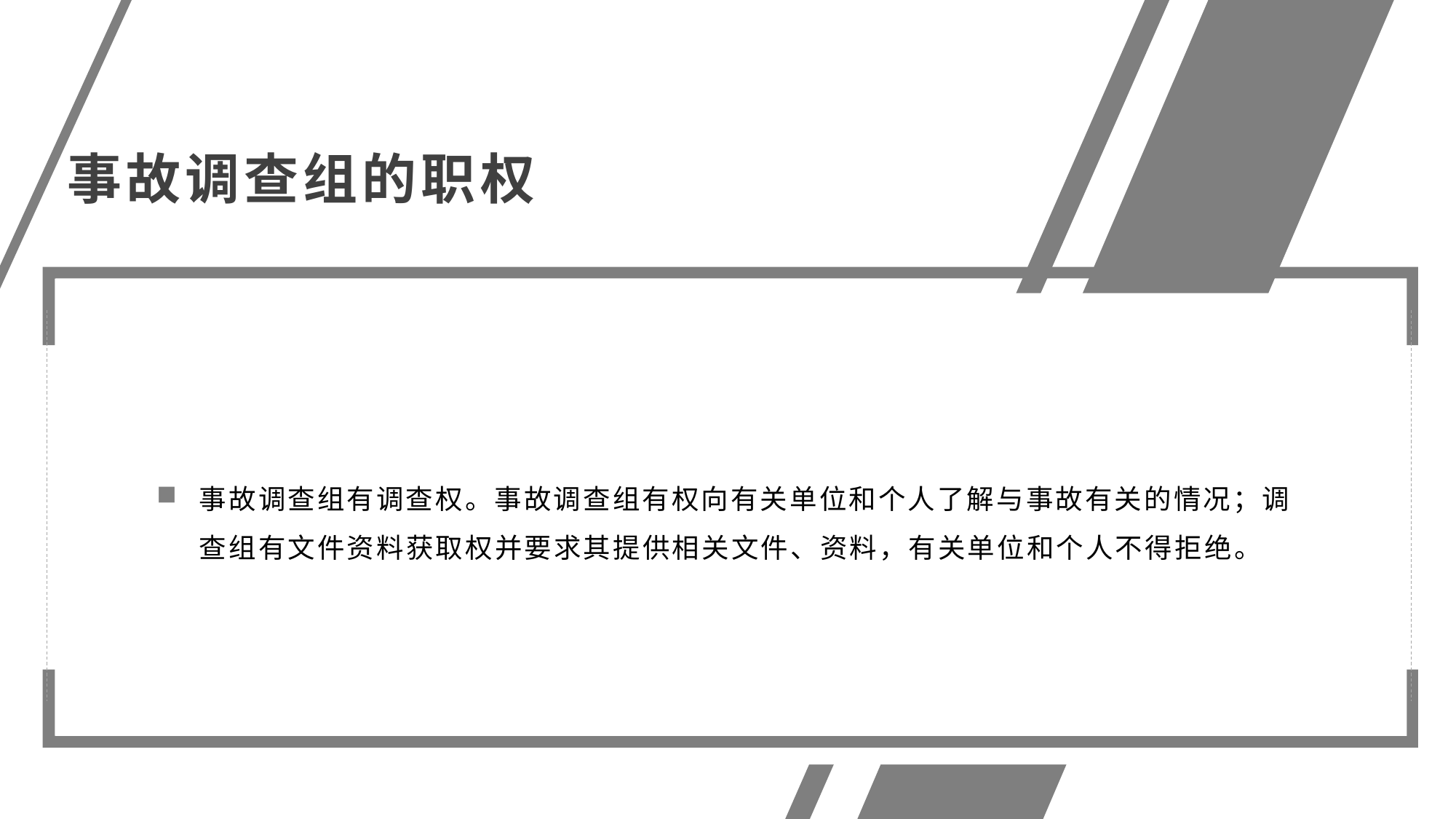

事故调查组的职权

事故调查组有调查权。事故调查组有权向有关单位和个人了解与事故有关的情况；调查组有文件资料获取权并要求其提供相关文件、资料，有关单位和个人不得拒绝。